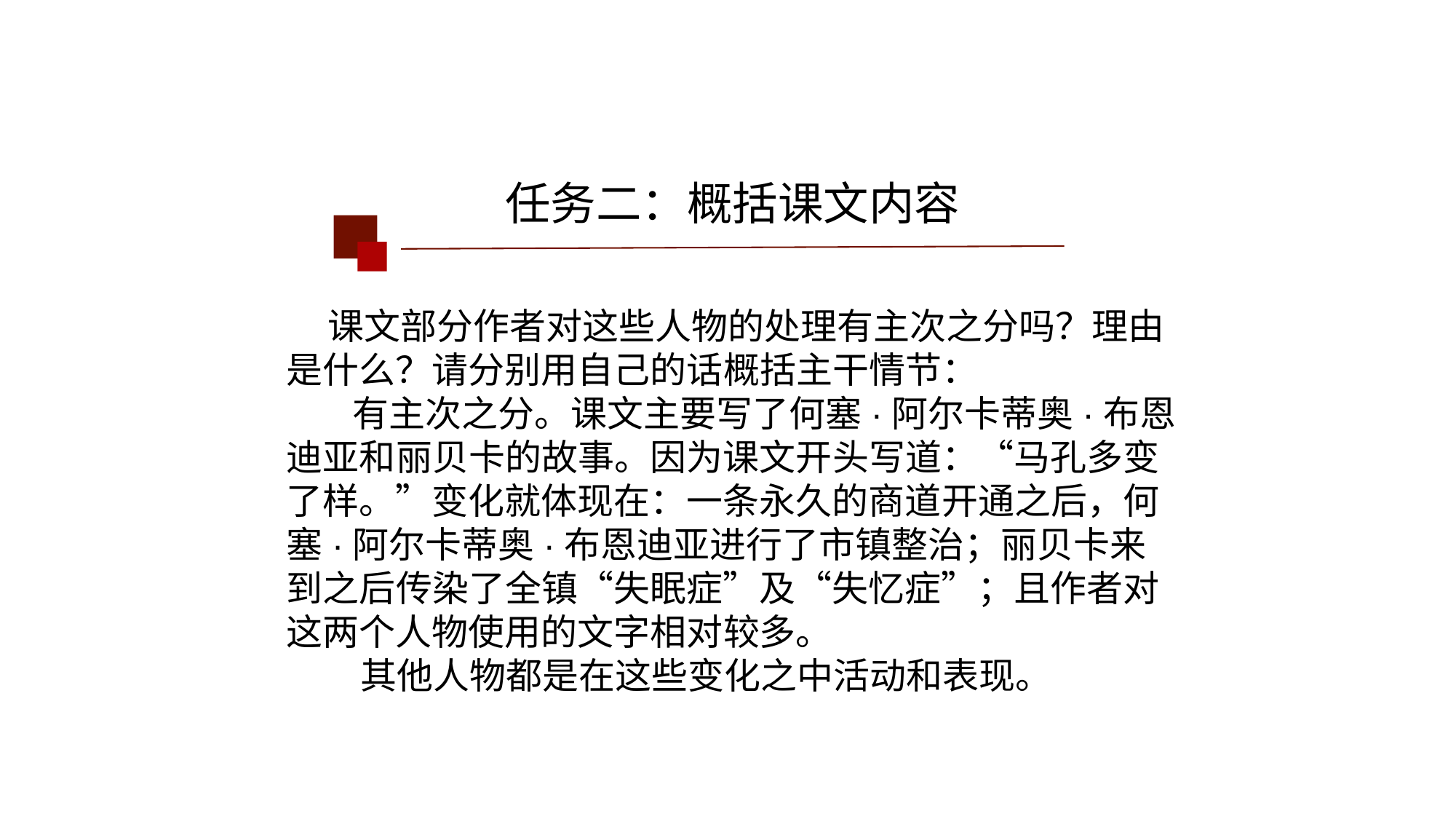

任务二：概括课文内容

    课文部分作者对这些人物的处理有主次之分吗？理由是什么？请分别用自己的话概括主干情节：
       有主次之分。课文主要写了何塞·阿尔卡蒂奥·布恩迪亚和丽贝卡的故事。因为课文开头写道：“马孔多变了样。”变化就体现在：一条永久的商道开通之后，何塞·阿尔卡蒂奥·布恩迪亚进行了市镇整治；丽贝卡来到之后传染了全镇“失眠症”及“失忆症”；且作者对这两个人物使用的文字相对较多。
        其他人物都是在这些变化之中活动和表现。